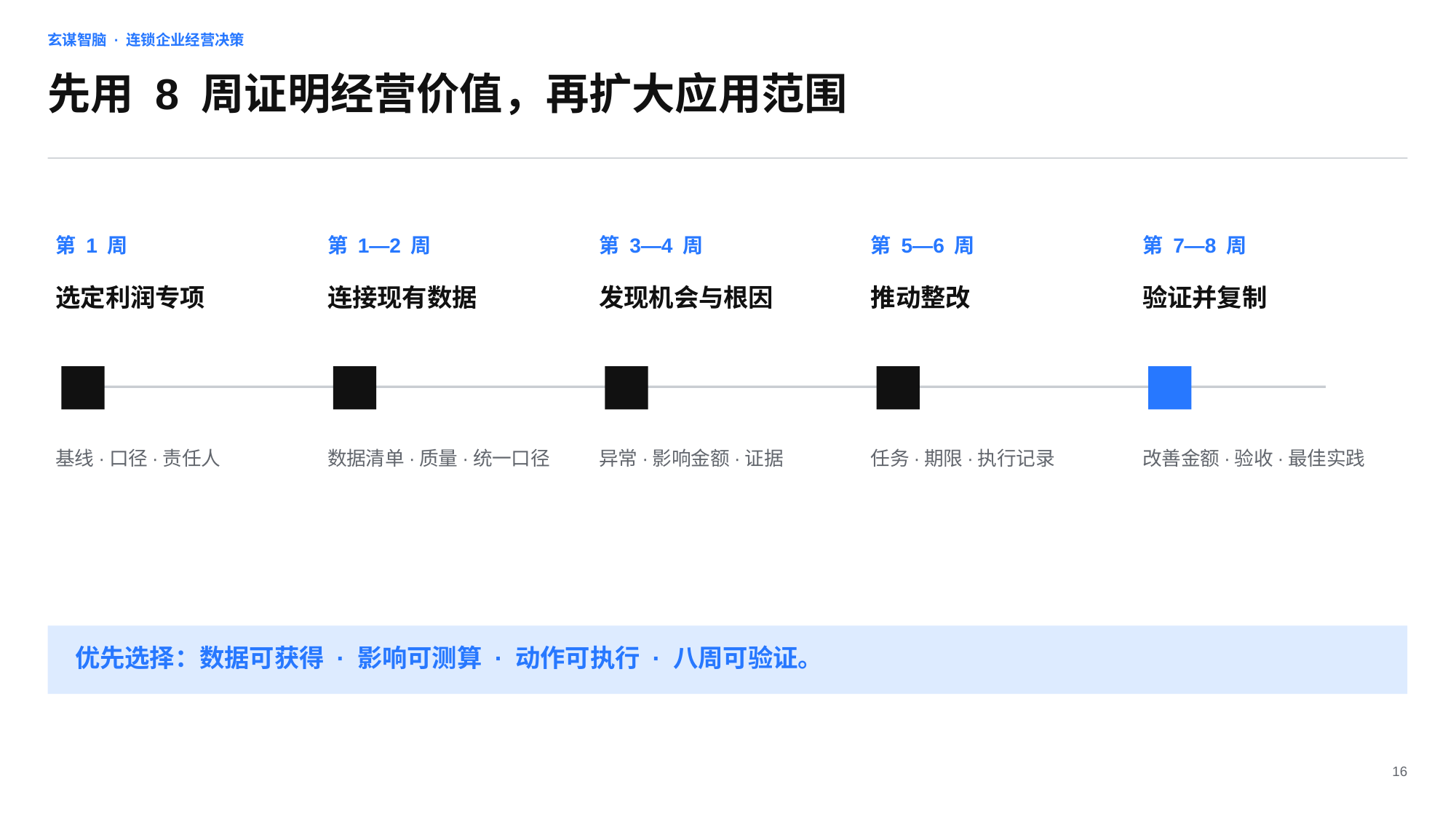

玄谋智脑 · 连锁企业经营决策
先用 8 周证明经营价值，再扩大应用范围

第 1 周
第 1—2 周
第 3—4 周
第 5—6 周
第 7—8 周
选定利润专项
连接现有数据
发现机会与根因
推动整改
验证并复制

基线·口径·责任人
数据清单·质量·统一口径
异常·影响金额·证据
任务·期限·执行记录
改善金额·验收·最佳实践

优先选择：数据可获得 · 影响可测算 · 动作可执行 · 八周可验证。
16